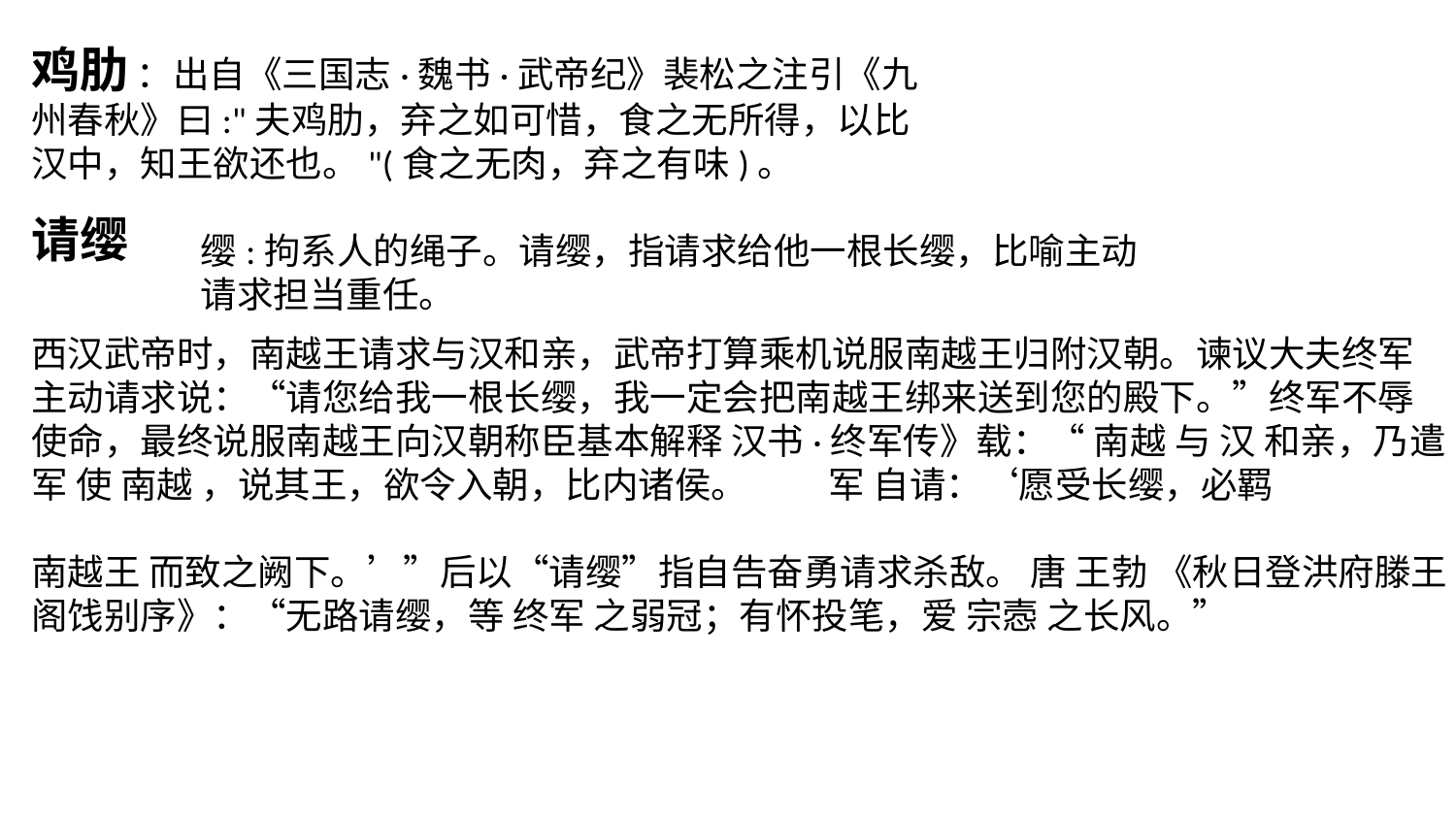

鸡肋 ：出自《三国志·魏书·武帝纪》裴松之注引《九州春秋》曰:"夫鸡肋，弃之如可惜，食之无所得，以比汉中，知王欲还也。"(食之无肉，弃之有味)。
请缨
缨:拘系人的绳子。请缨，指请求给他一根长缨，比喻主动请求担当重任。
西汉武帝时，南越王请求与汉和亲，武帝打算乘机说服南越王归附汉朝。谏议大夫终军主动请求说：“请您给我一根长缨，我一定会把南越王绑来送到您的殿下。”终军不辱使命，最终说服南越王向汉朝称臣基本解释 汉书·终军传》载：“ 南越 与 汉 和亲，乃遣 军 使 南越 ，说其王，欲令入朝，比内诸侯。 　　军 自请：‘愿受长缨，必羁

南越王 而致之阙下。’”后以“请缨”指自告奋勇请求杀敌。 唐 王勃 《秋日登洪府滕王阁饯别序》：“无路请缨，等 终军 之弱冠；有怀投笔，爱 宗悫 之长风。”